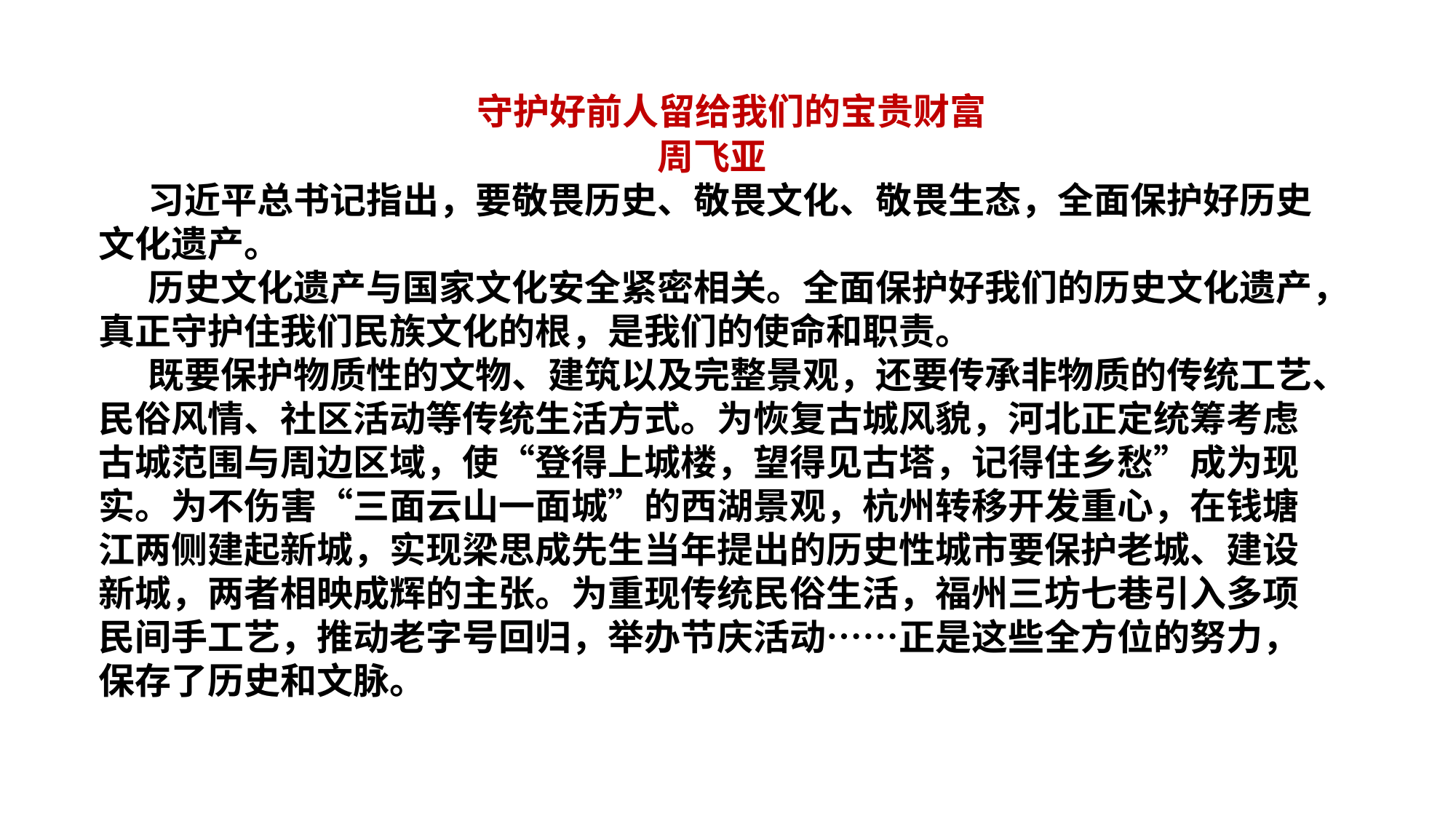

守护好前人留给我们的宝贵财富
周飞亚
     习近平总书记指出，要敬畏历史、敬畏文化、敬畏生态，全面保护好历史文化遗产。
     历史文化遗产与国家文化安全紧密相关。全面保护好我们的历史文化遗产，真正守护住我们民族文化的根，是我们的使命和职责。
     既要保护物质性的文物、建筑以及完整景观，还要传承非物质的传统工艺、民俗风情、社区活动等传统生活方式。为恢复古城风貌，河北正定统筹考虑古城范围与周边区域，使“登得上城楼，望得见古塔，记得住乡愁”成为现实。为不伤害“三面云山一面城”的西湖景观，杭州转移开发重心，在钱塘江两侧建起新城，实现梁思成先生当年提出的历史性城市要保护老城、建设新城，两者相映成辉的主张。为重现传统民俗生活，福州三坊七巷引入多项民间手工艺，推动老字号回归，举办节庆活动……正是这些全方位的努力，保存了历史和文脉。